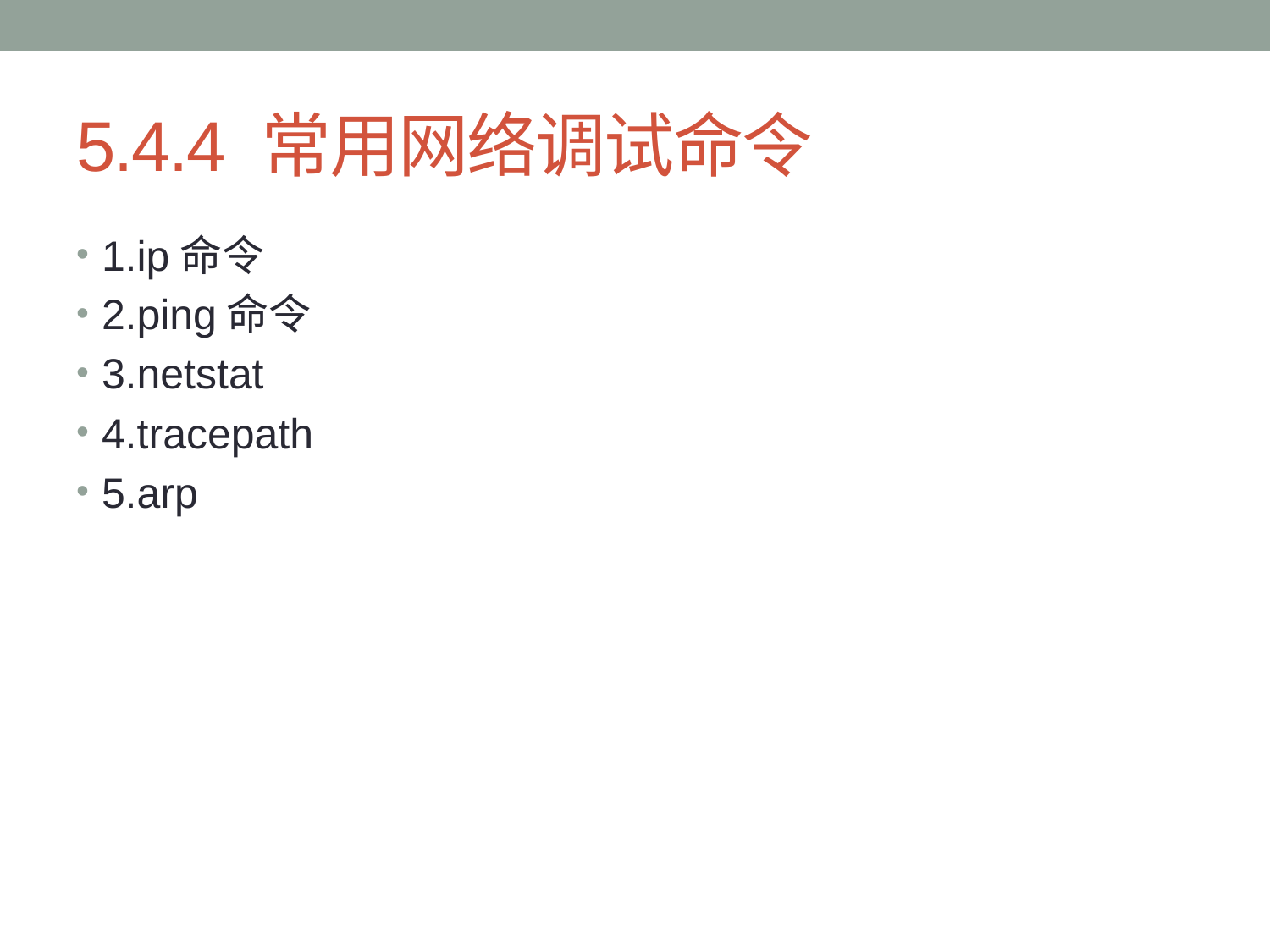

# 5.4.4 常用网络调试命令
1.ip命令
2.ping命令
3.netstat
4.tracepath
5.arp